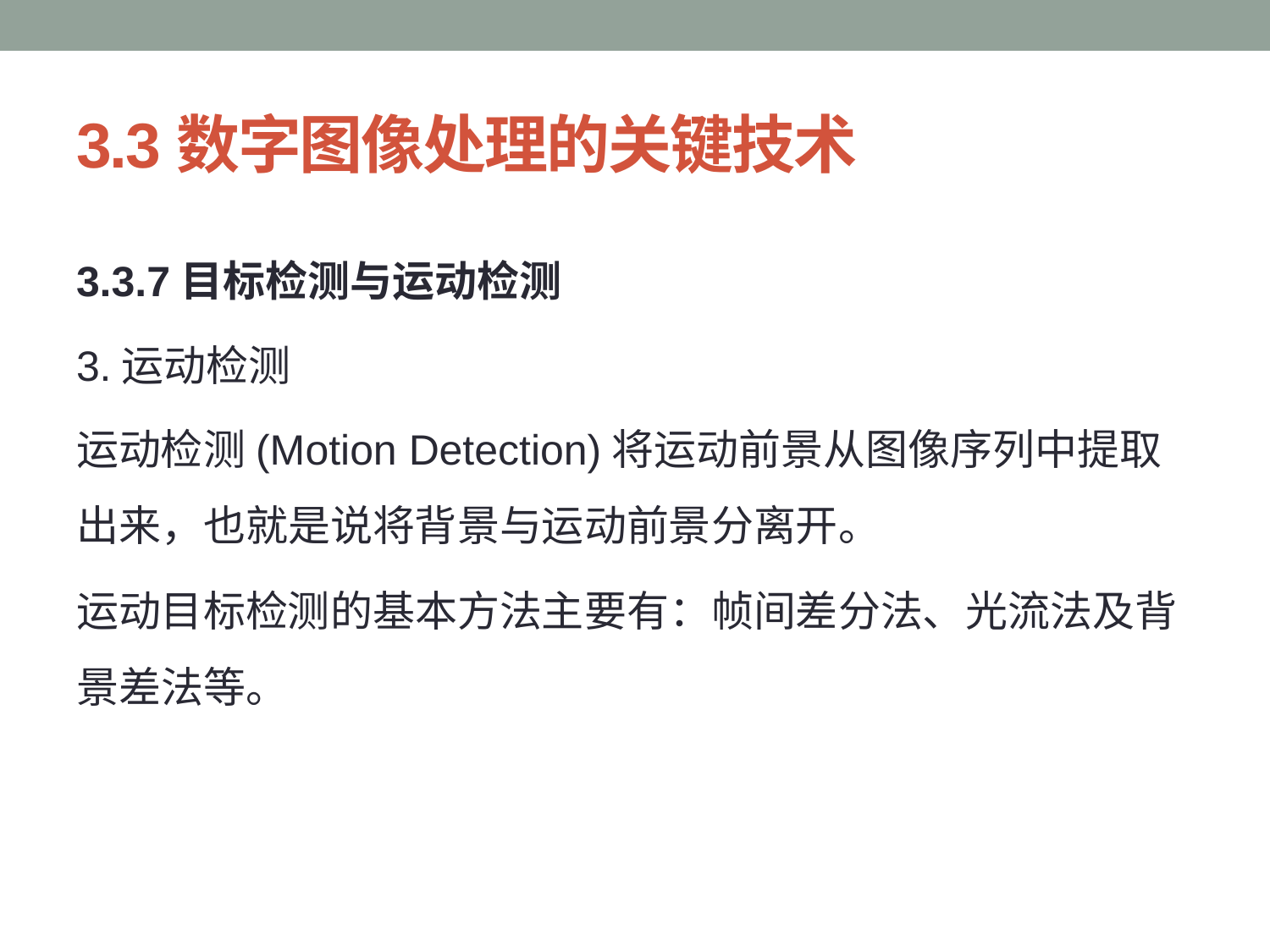

# 3.3数字图像处理的关键技术
3.3.7目标检测与运动检测
3.运动检测
运动检测(Motion Detection)将运动前景从图像序列中提取出来，也就是说将背景与运动前景分离开。
运动目标检测的基本方法主要有：帧间差分法、光流法及背景差法等。